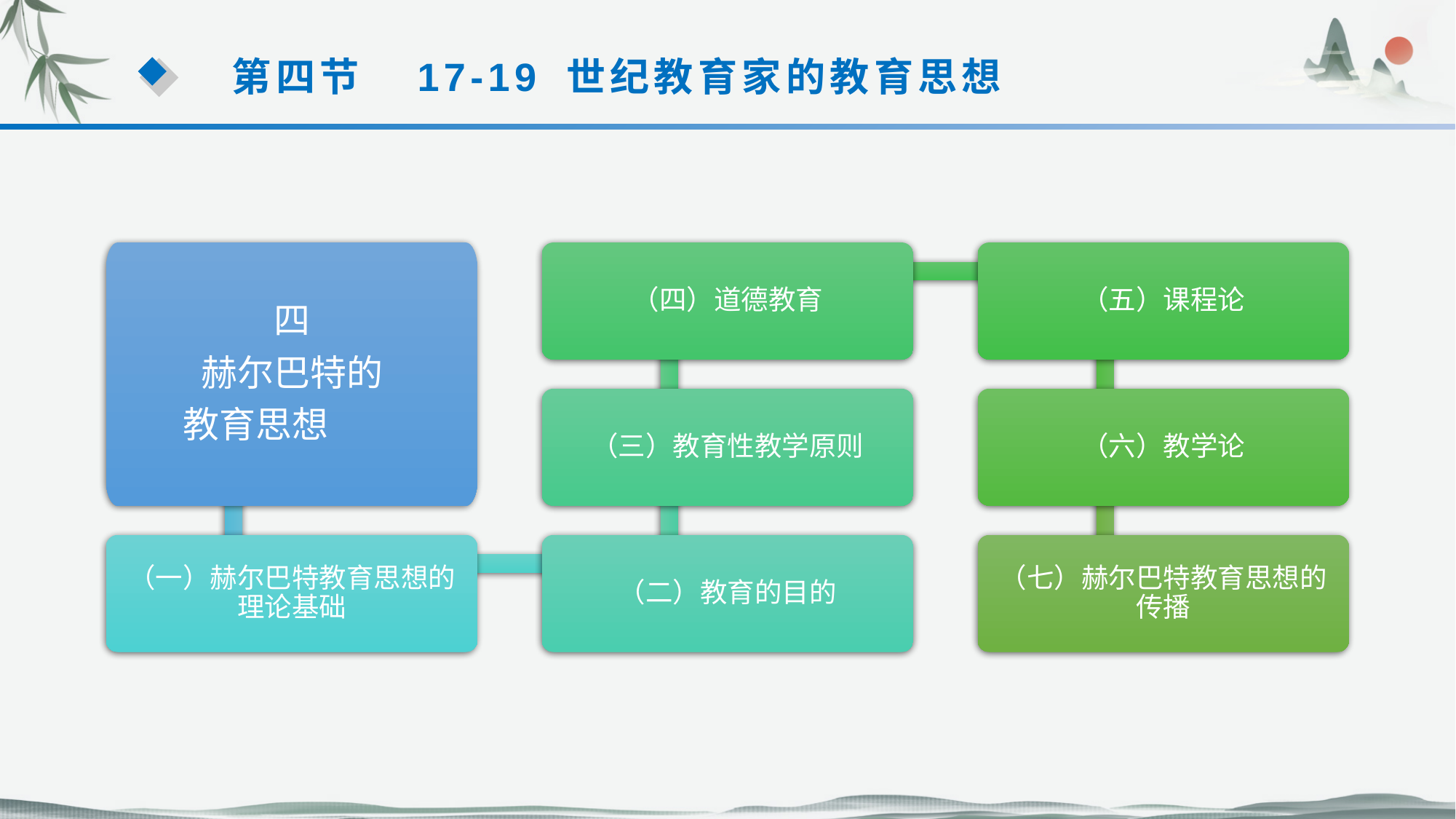

第四节　17-19 世纪教育家的教育思想

四
赫尔巴特的
教育思想
（四）道德教育
（五）课程论

（三）教育性教学原则
（六）教学论

（一）赫尔巴特教育思想的理论基础
（二）教育的目的
（七）赫尔巴特教育思想的传播